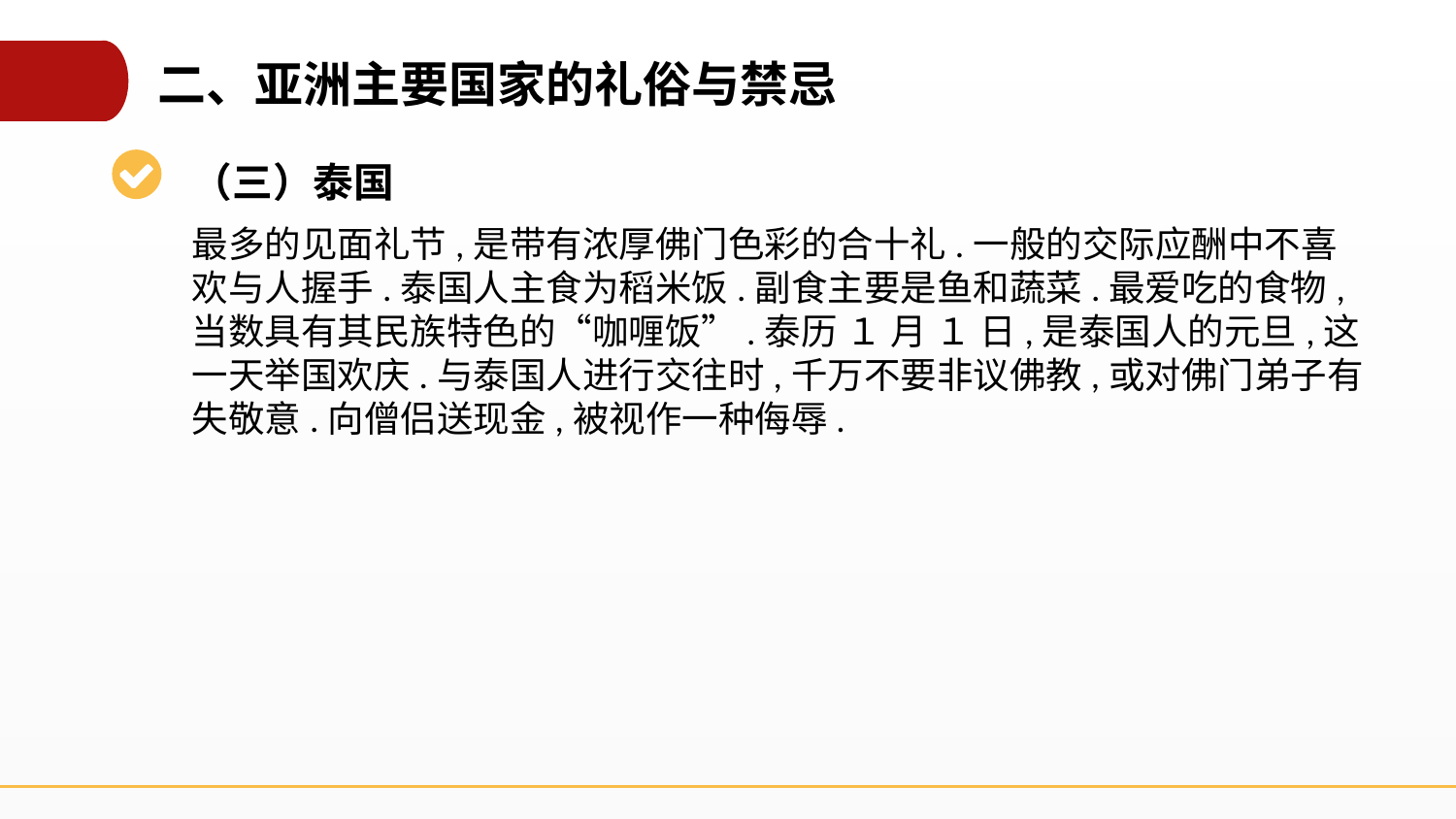

二、亚洲主要国家的礼俗与禁忌

（三）泰国
最多的见面礼节,是带有浓厚佛门色彩的合十礼.一般的交际应酬中不喜欢与人握手.泰国人主食为稻米饭.副食主要是鱼和蔬菜.最爱吃的食物,当数具有其民族特色的“咖喱饭”.泰历 １ 月 １ 日,是泰国人的元旦,这一天举国欢庆.与泰国人进行交往时,千万不要非议佛教,或对佛门弟子有失敬意.向僧侣送现金,被视作一种侮辱.